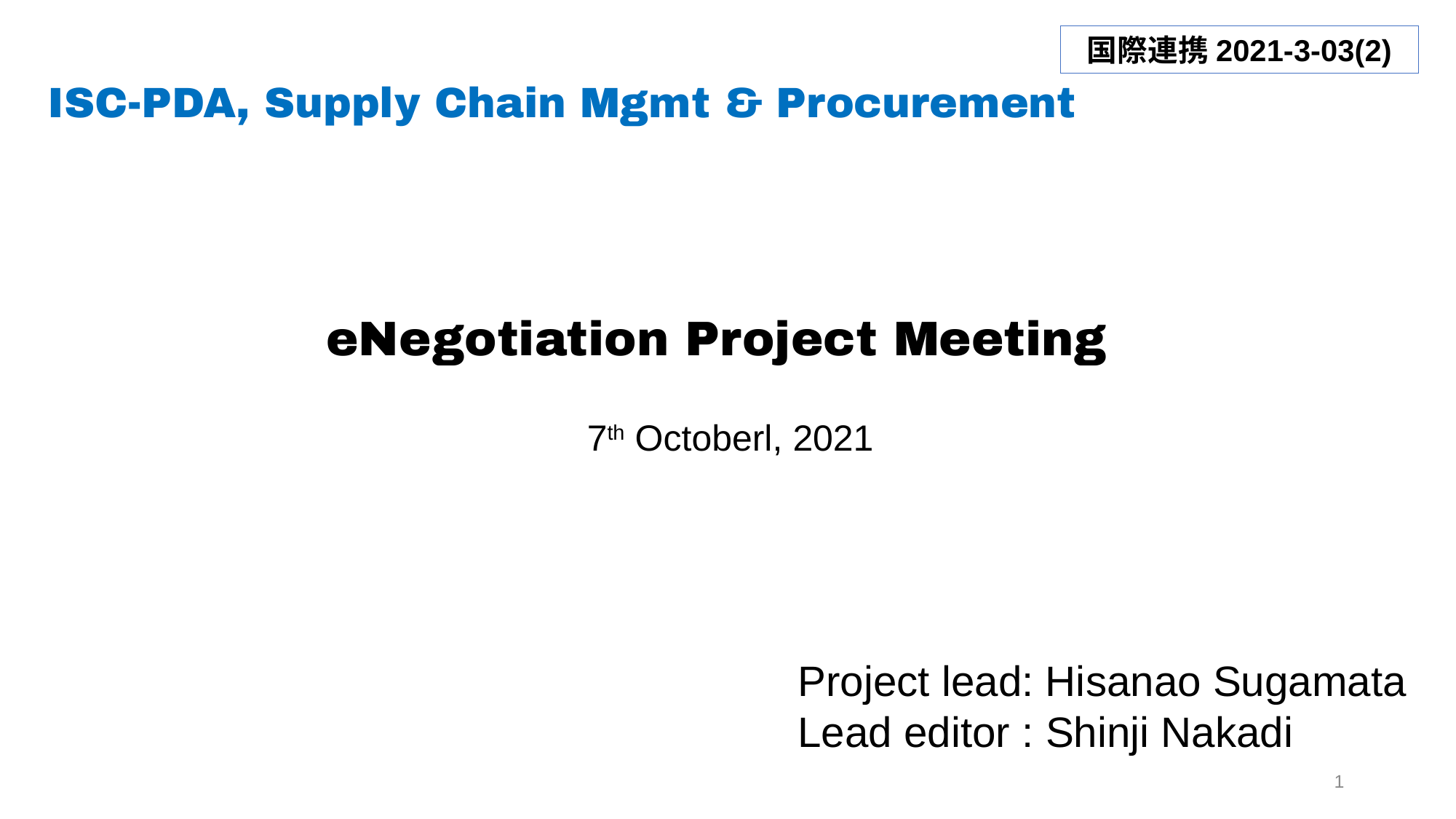

国際連携2021-3-03(2)
ISC-PDA, Supply Chain Mgmt & Procurement
eNegotiation Project Meeting
 7th Octoberl, 2021
Project lead: Hisanao Sugamata
Lead editor : Shinji Nakadi
1